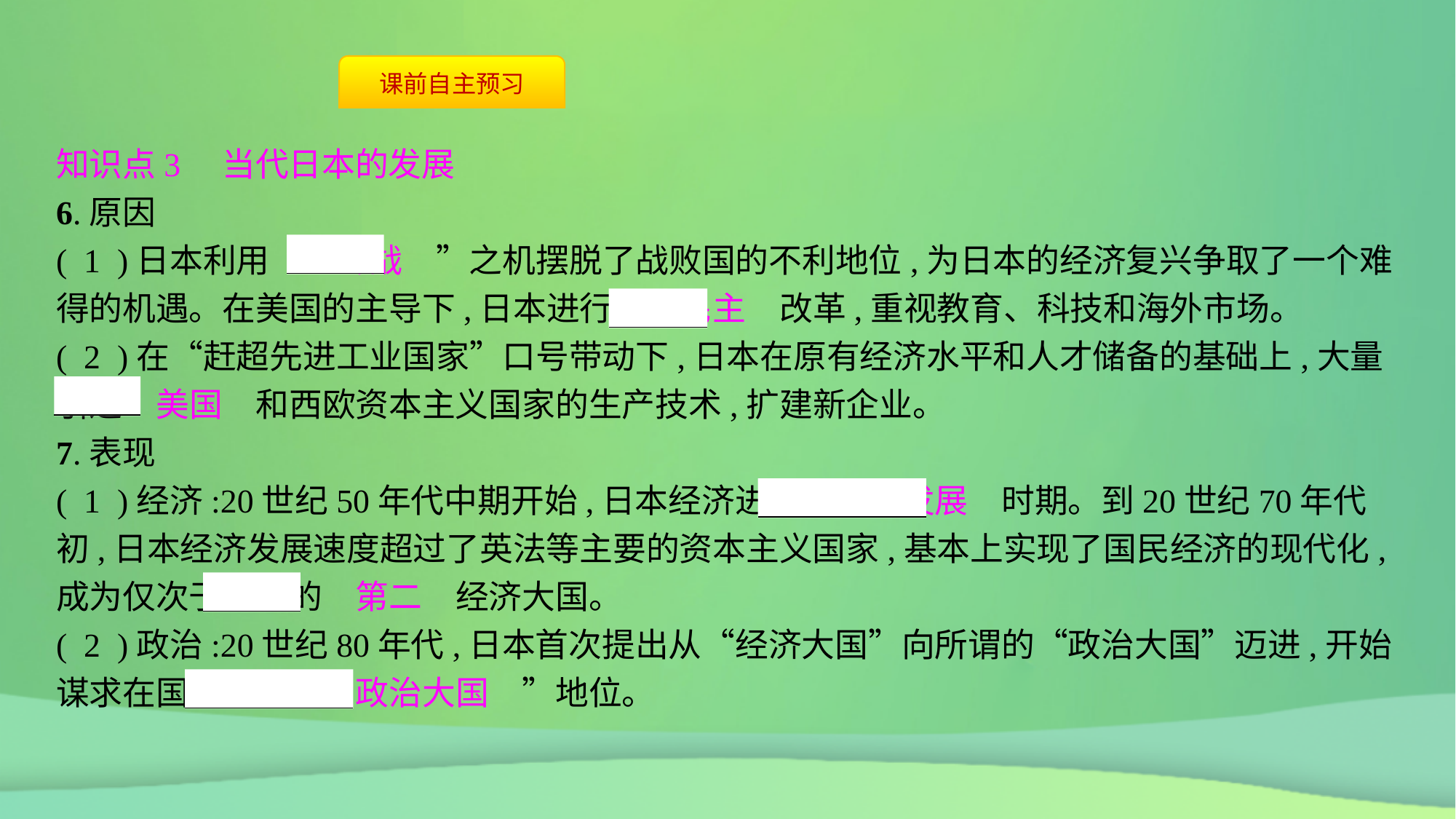

知识点3　当代日本的发展
6.原因
(  1  )日本利用“　冷战　”之机摆脱了战败国的不利地位,为日本的经济复兴争取了一个难得的机遇。在美国的主导下,日本进行了　民主　改革,重视教育、科技和海外市场。
(  2  )在“赶超先进工业国家”口号带动下,日本在原有经济水平和人才储备的基础上,大量引进　美国　和西欧资本主义国家的生产技术,扩建新企业。
7.表现
(  1  )经济:20世纪50年代中期开始,日本经济进入　高速发展　时期。到20世纪70年代初,日本经济发展速度超过了英法等主要的资本主义国家,基本上实现了国民经济的现代化,成为仅次于美国的　第二　经济大国。
(  2  )政治:20世纪80年代,日本首次提出从“经济大国”向所谓的“政治大国”迈进,开始谋求在国际中的“　政治大国　”地位。